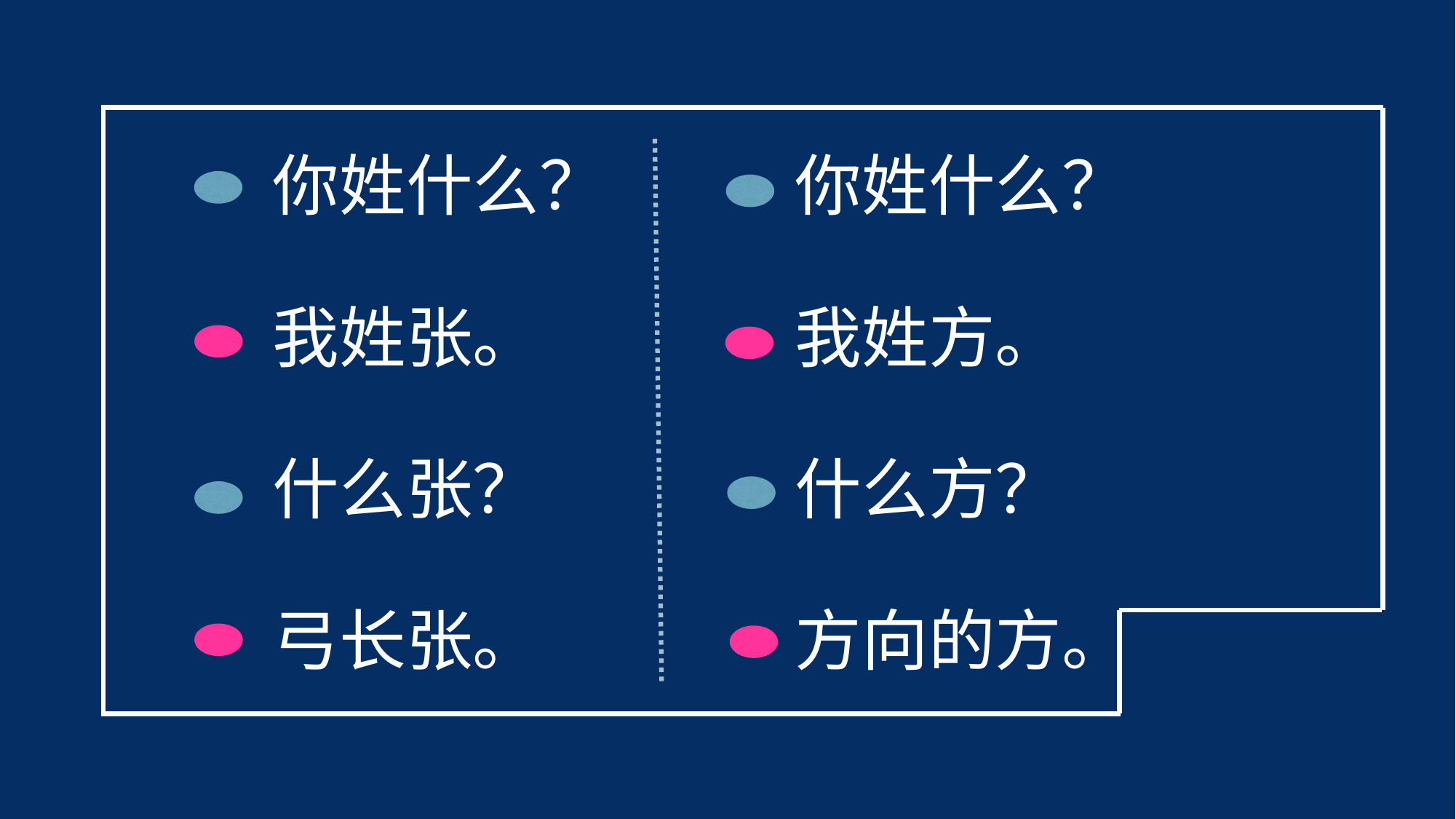

你姓什么？

我姓张。

什么张？

弓长张。

你姓什么？

我姓方。

什么方？

方向的方。